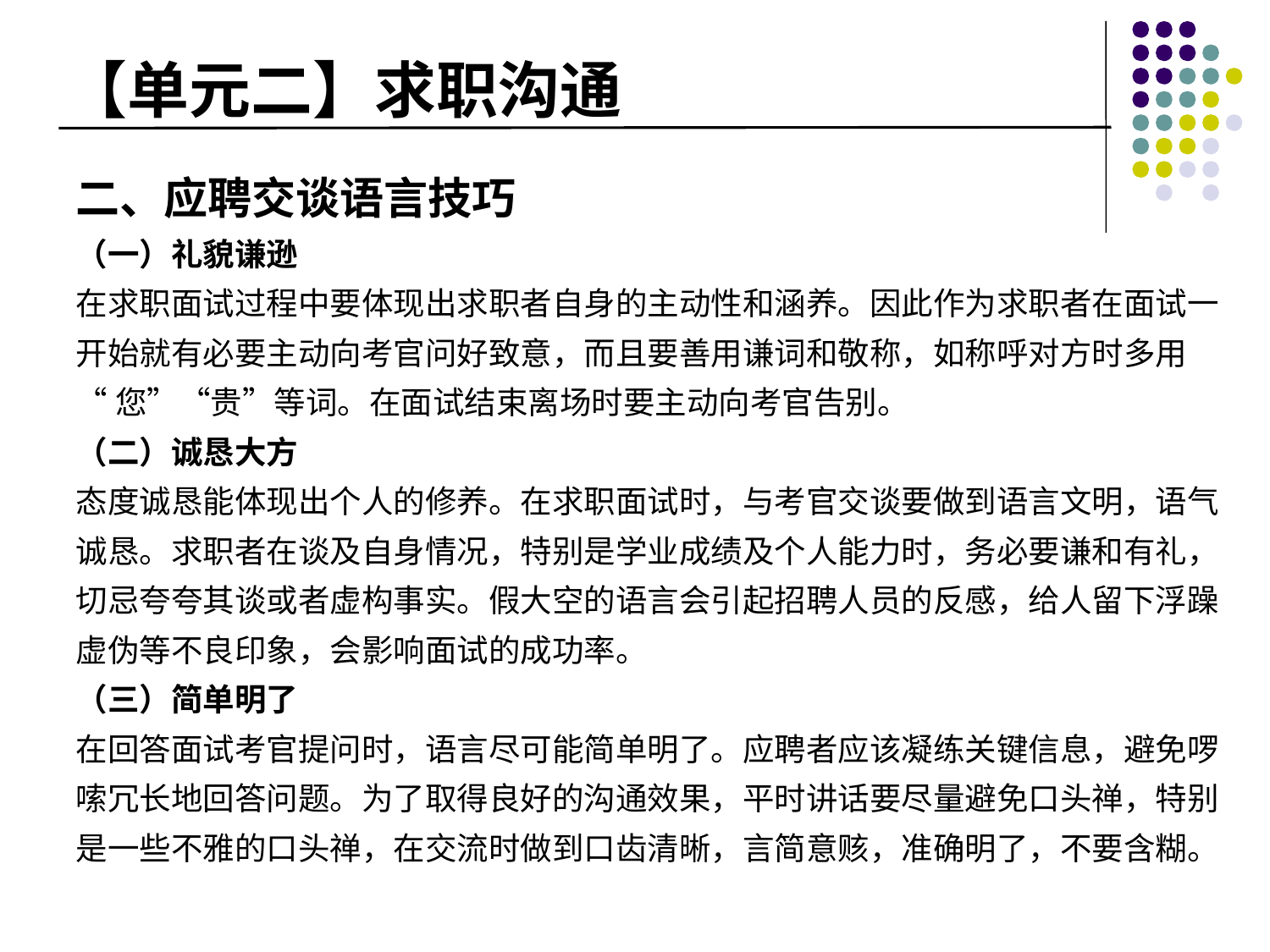

# 【单元二】求职沟通
二、应聘交谈语言技巧
（一）礼貌谦逊
在求职面试过程中要体现出求职者自身的主动性和涵养。因此作为求职者在面试一
开始就有必要主动向考官问好致意，而且要善用谦词和敬称，如称呼对方时多用
“您”“贵”等词。在面试结束离场时要主动向考官告别。
（二）诚恳大方
态度诚恳能体现出个人的修养。在求职面试时，与考官交谈要做到语言文明，语气
诚恳。求职者在谈及自身情况，特别是学业成绩及个人能力时，务必要谦和有礼，
切忌夸夸其谈或者虚构事实。假大空的语言会引起招聘人员的反感，给人留下浮躁
虚伪等不良印象，会影响面试的成功率。
（三）简单明了
在回答面试考官提问时，语言尽可能简单明了。应聘者应该凝练关键信息，避免啰
嗦冗长地回答问题。为了取得良好的沟通效果，平时讲话要尽量避免口头禅，特别
是一些不雅的口头禅，在交流时做到口齿清晰，言简意赅，准确明了，不要含糊。